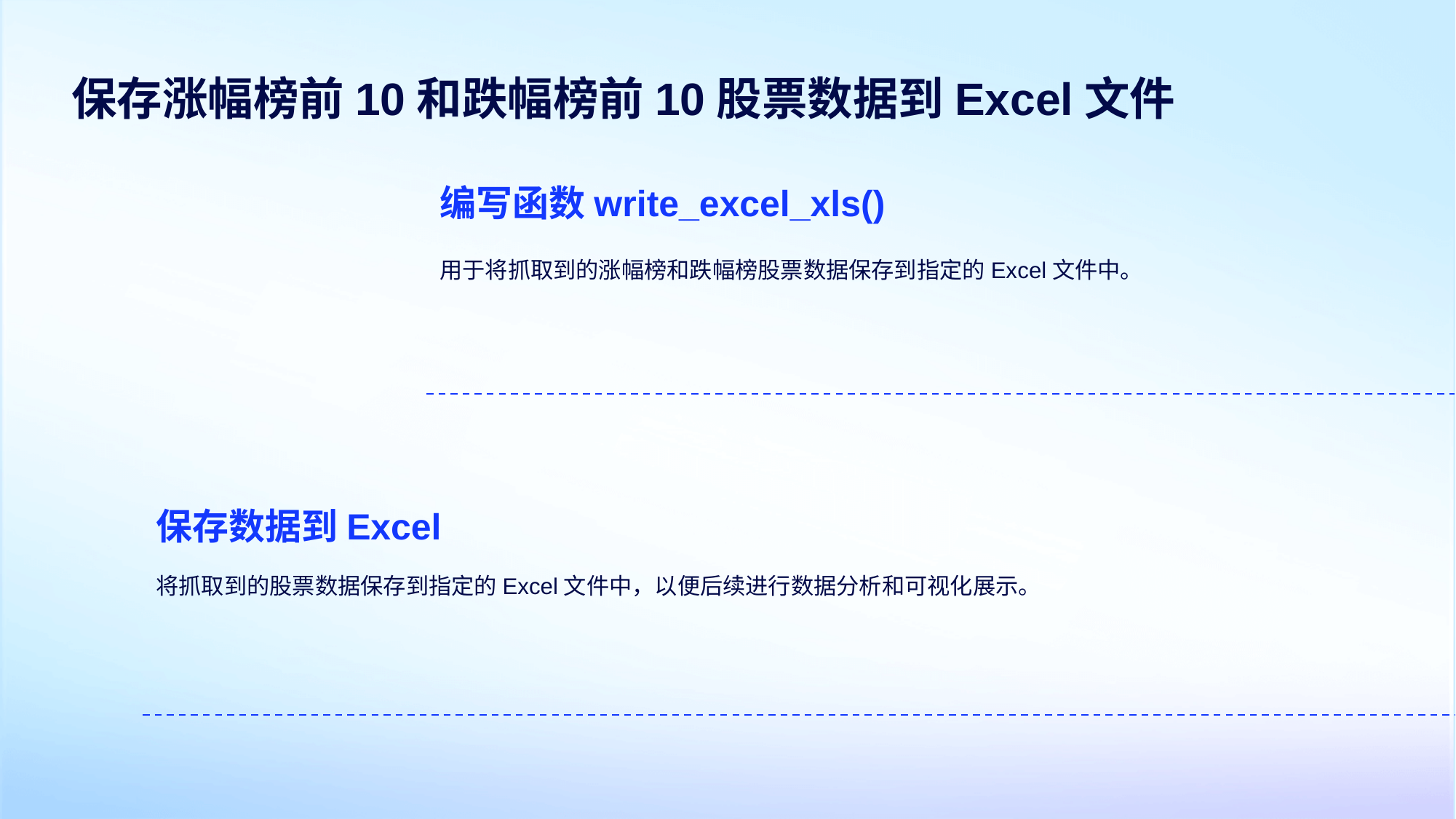

保存涨幅榜前10和跌幅榜前10股票数据到Excel文件
编写函数write_excel_xls()
用于将抓取到的涨幅榜和跌幅榜股票数据保存到指定的Excel文件中。
保存数据到Excel
将抓取到的股票数据保存到指定的Excel文件中，以便后续进行数据分析和可视化展示。